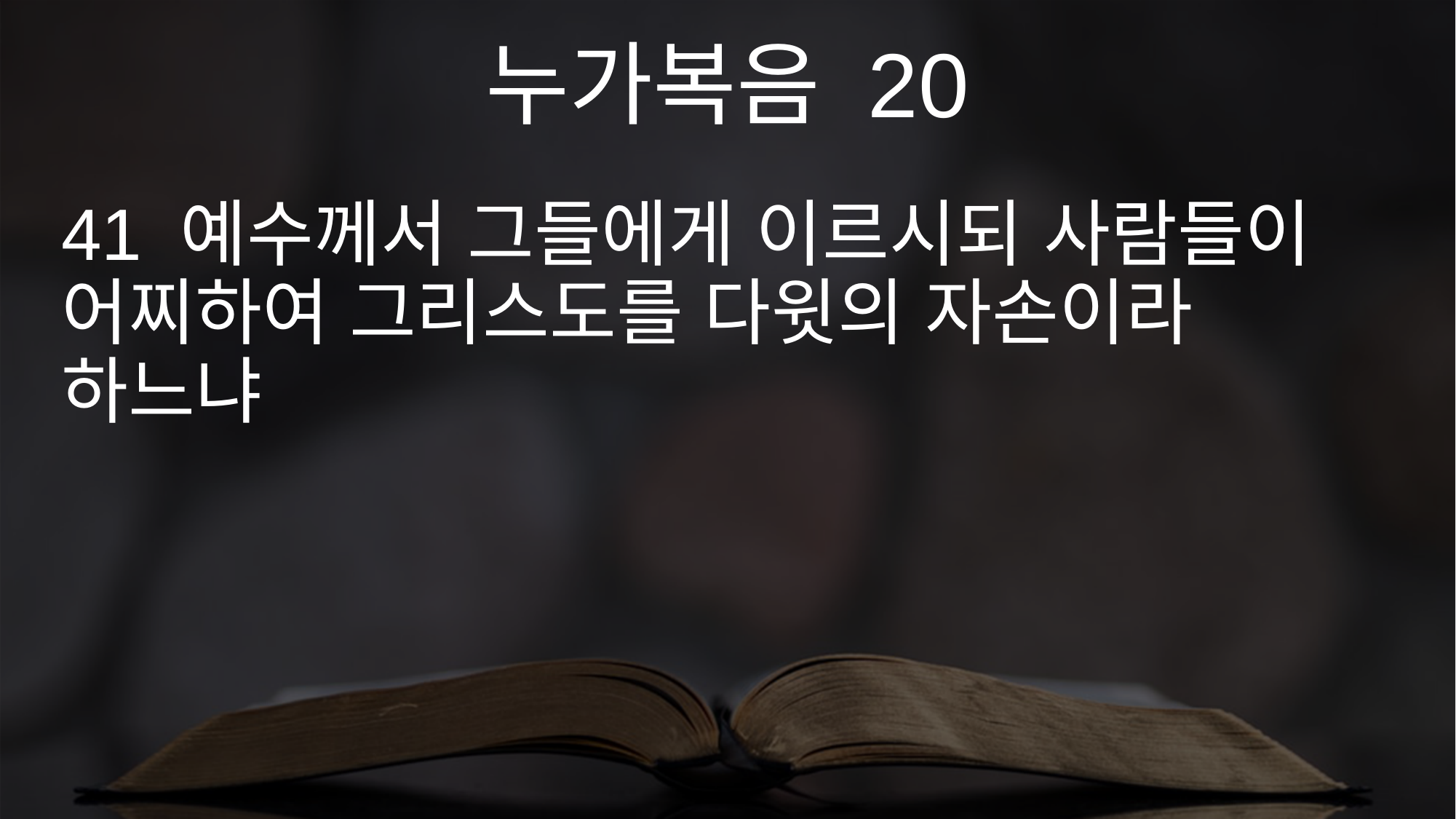

누가복음 20
41 예수께서 그들에게 이르시되 사람들이 어찌하여 그리스도를 다윗의 자손이라 하느냐